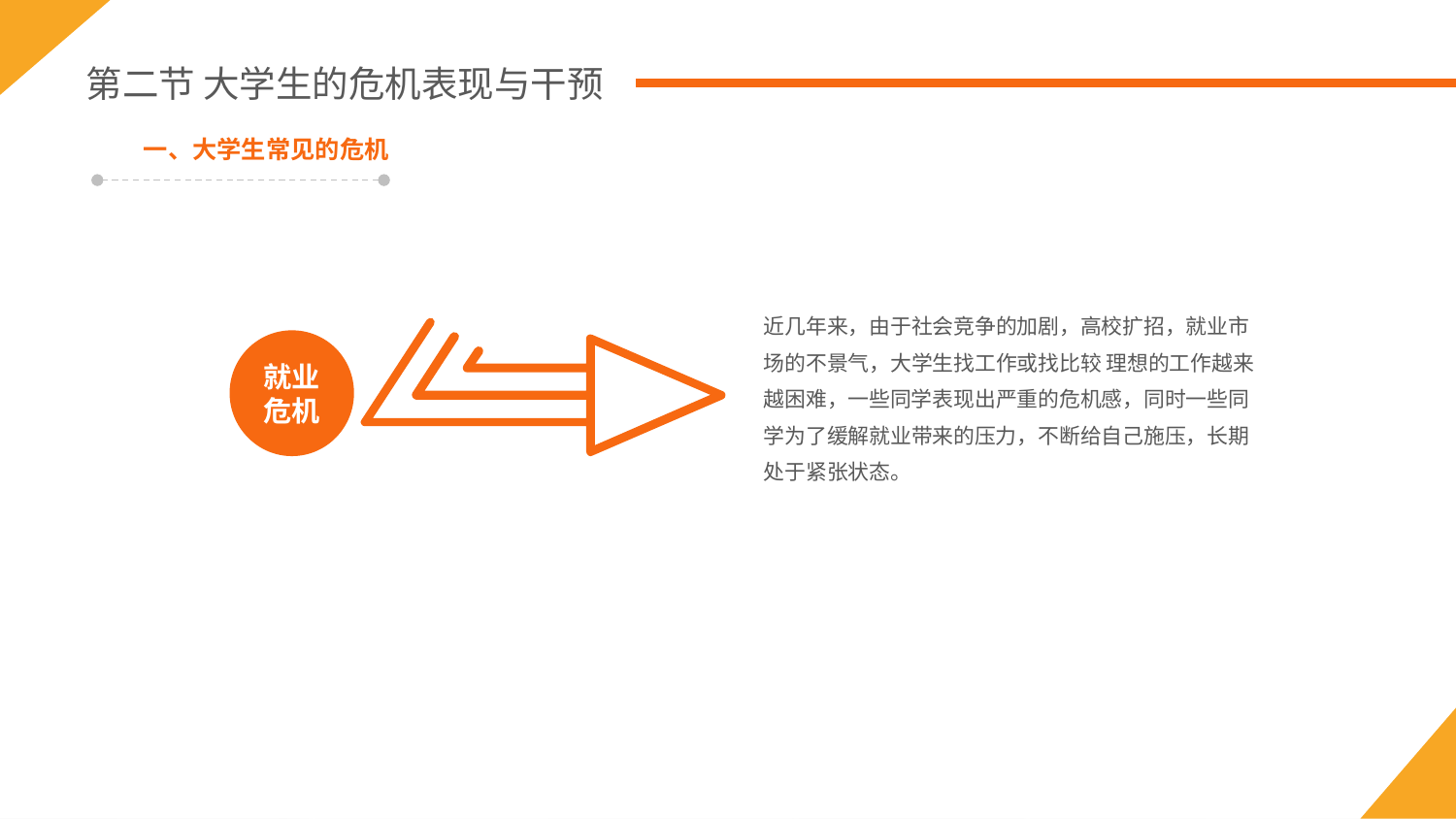

第二节 大学生的危机表现与干预
一、大学生常见的危机
近几年来，由于社会竞争的加剧，高校扩招，就业市场的不景气，大学生找工作或找比较 理想的工作越来越困难，一些同学表现出严重的危机感，同时一些同学为了缓解就业带来的压力，不断给自己施压，长期处于紧张状态。

就业
危机